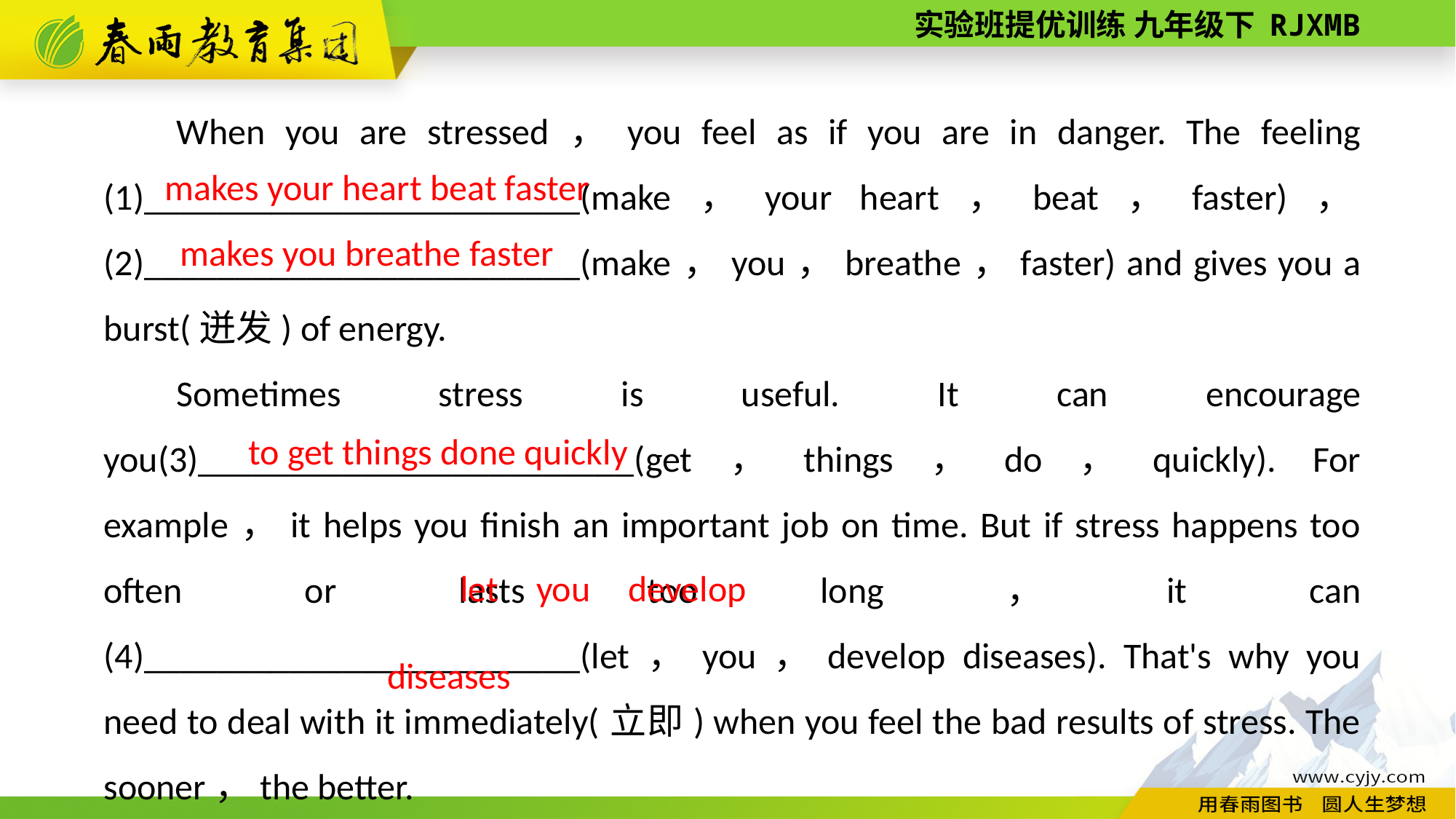

When you are stressed，you feel as if you are in danger. The feeling (1)________________________(make，your heart，beat，faster)，(2)________________________(make，you，breathe，faster) and gives you a burst(迸发) of energy.
Sometimes stress is useful. It can encourage you(3)________________________(get，things，do，quickly). For example，it helps you finish an important job on time. But if stress happens too often or lasts too long，it can (4)________________________(let，you，develop diseases). That's why you need to deal with it immediately(立即) when you feel the bad results of stress. The sooner，the better.
makes your heart beat faster
makes you breathe faster
to get things done quickly
let you develop diseases